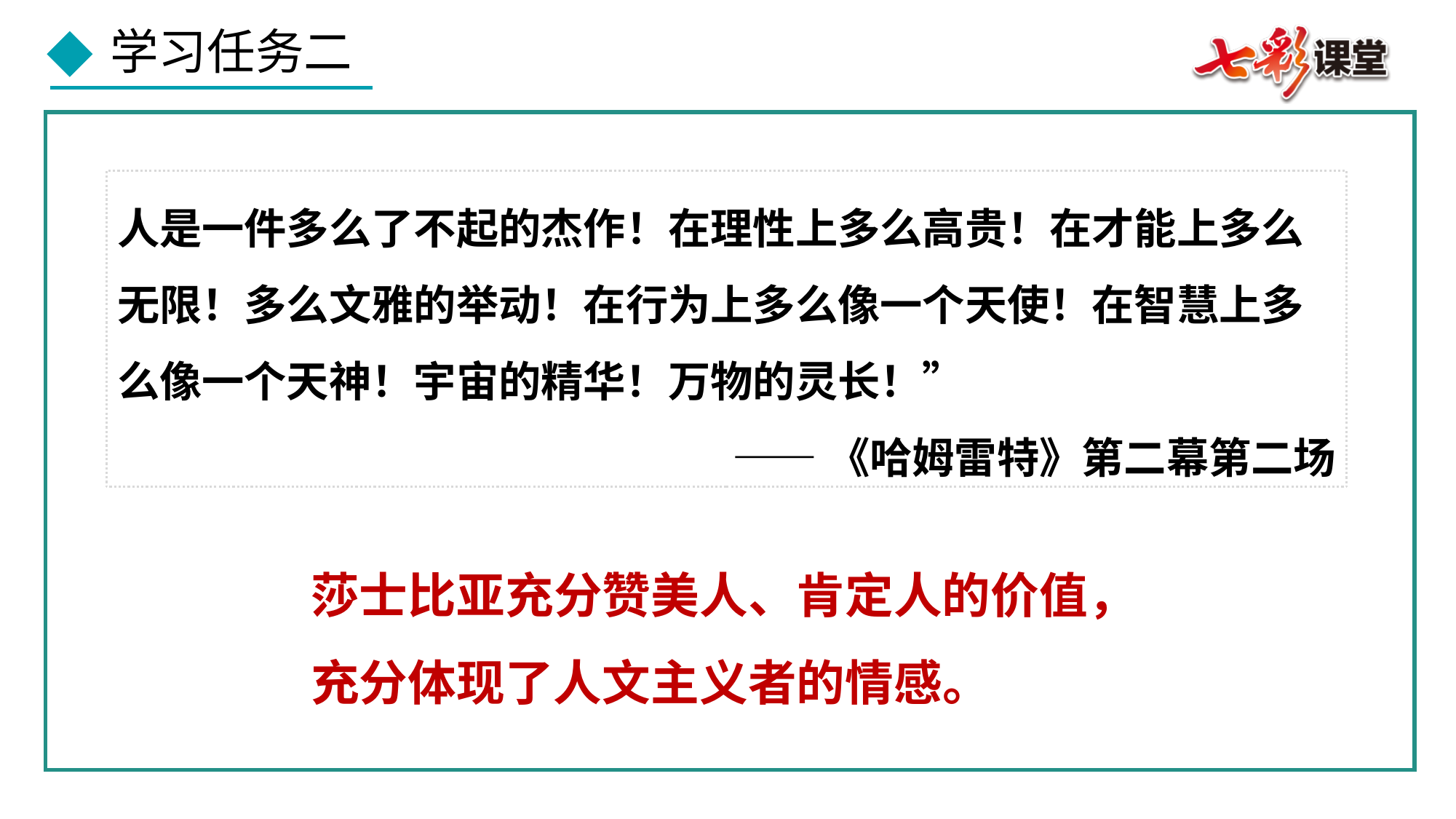

人是一件多么了不起的杰作！在理性上多么高贵！在才能上多么无限！多么文雅的举动！在行为上多么像一个天使！在智慧上多么像一个天神！宇宙的精华！万物的灵长！”
                             ——《哈姆雷特》第二幕第二场
莎士比亚充分赞美人、肯定人的价值，充分体现了人文主义者的情感。